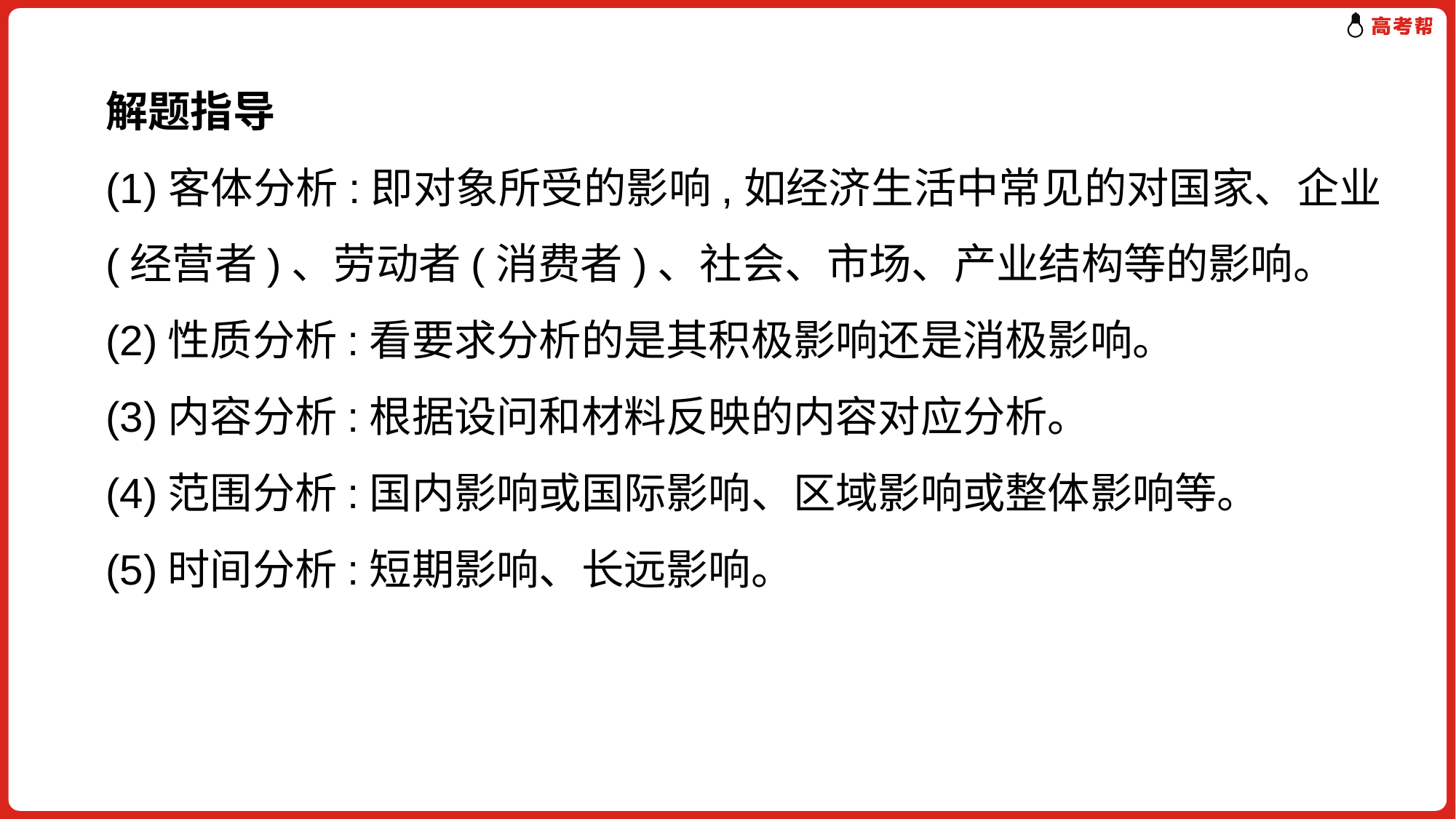

解题指导
(1)客体分析:即对象所受的影响,如经济生活中常见的对国家、企业(经营者)、劳动者(消费者)、社会、市场、产业结构等的影响。
(2)性质分析:看要求分析的是其积极影响还是消极影响。
(3)内容分析:根据设问和材料反映的内容对应分析。
(4)范围分析:国内影响或国际影响、区域影响或整体影响等。
(5)时间分析:短期影响、长远影响。